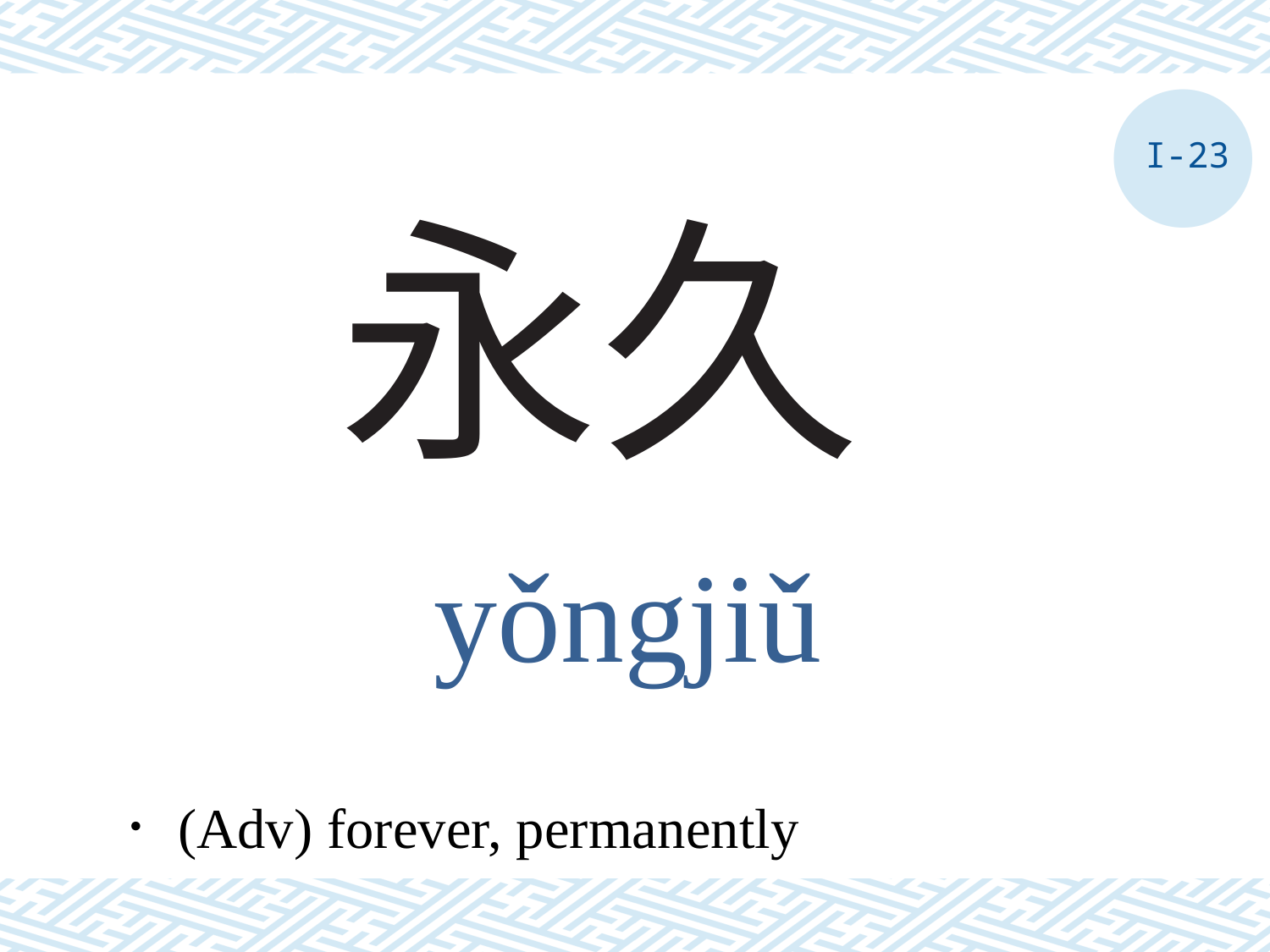

I-23

# 永久
yǒngjiǔ
．(Adv) forever, permanently